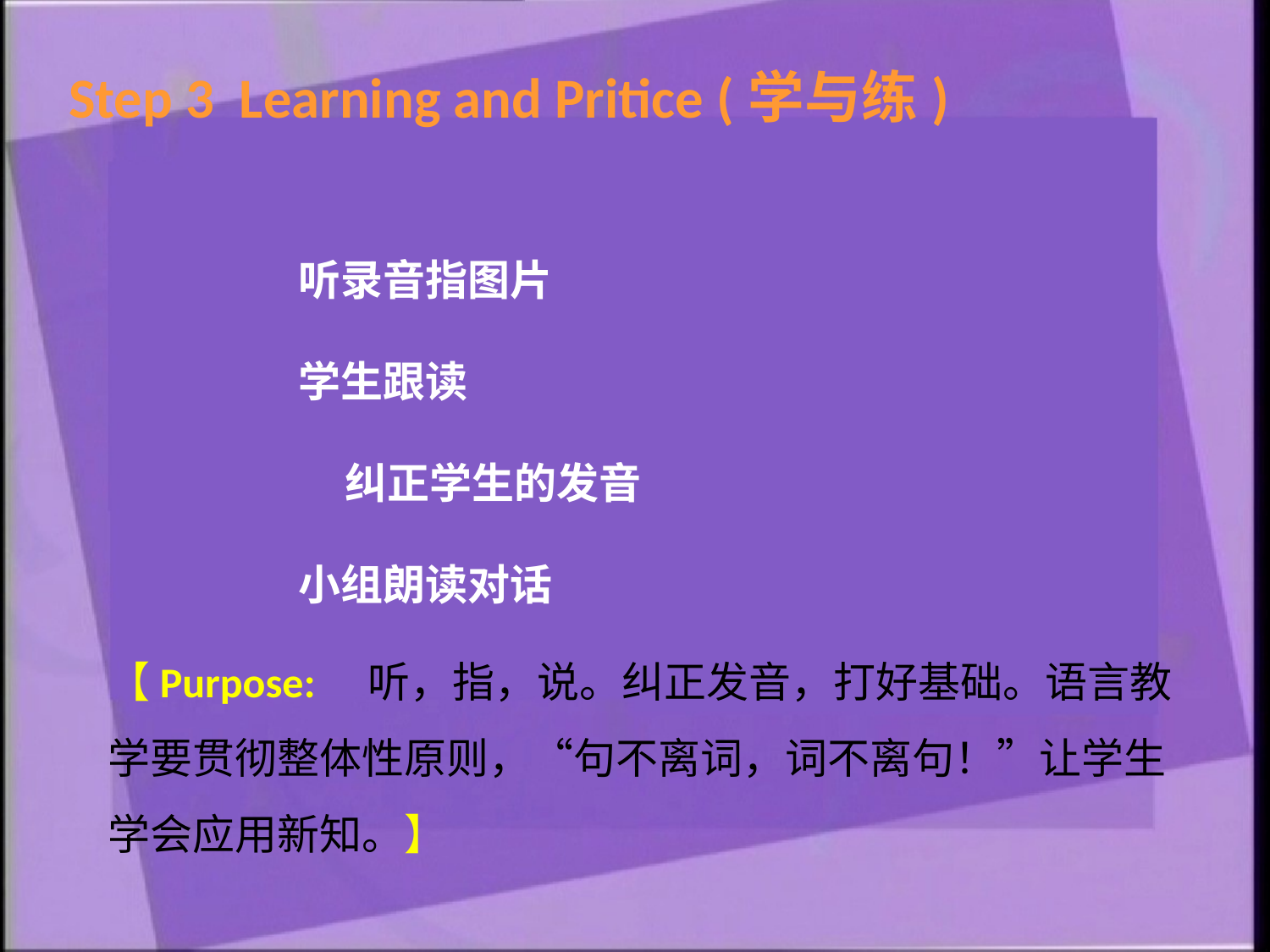

Step 3  Learning and Pritice (学与练)
                   听录音指图片
                   学生跟读
              　　 纠正学生的发音
                   小组朗读对话
【Purpose:　听，指，说。纠正发音，打好基础。语言教学要贯彻整体性原则，“句不离词，词不离句！”让学生学会应用新知。】